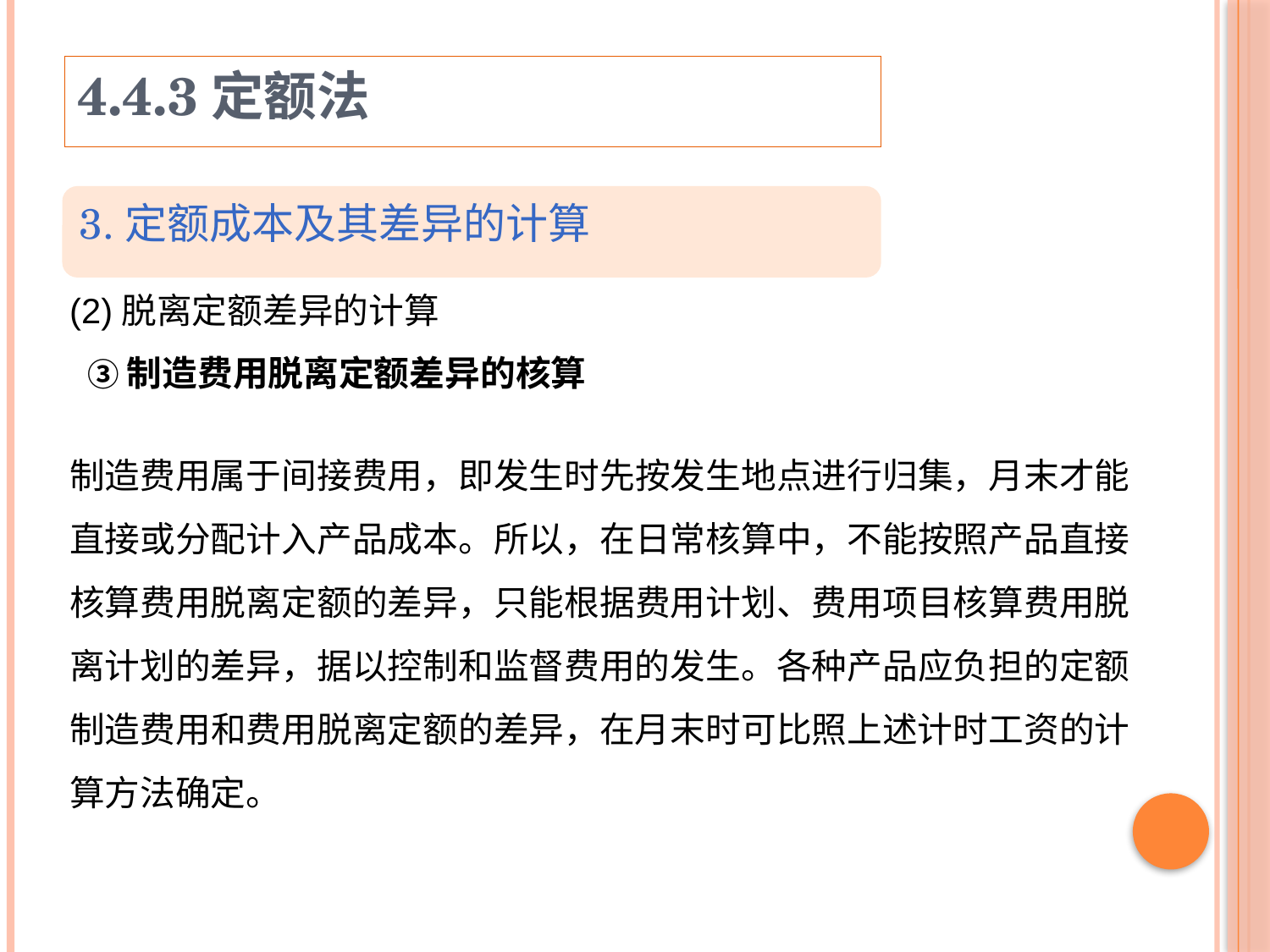

4.4.3定额法
3.定额成本及其差异的计算
(2)脱离定额差异的计算
③制造费用脱离定额差异的核算
制造费用属于间接费用，即发生时先按发生地点进行归集，月末才能直接或分配计入产品成本。所以，在日常核算中，不能按照产品直接核算费用脱离定额的差异，只能根据费用计划、费用项目核算费用脱离计划的差异，据以控制和监督费用的发生。各种产品应负担的定额制造费用和费用脱离定额的差异，在月末时可比照上述计时工资的计算方法确定。